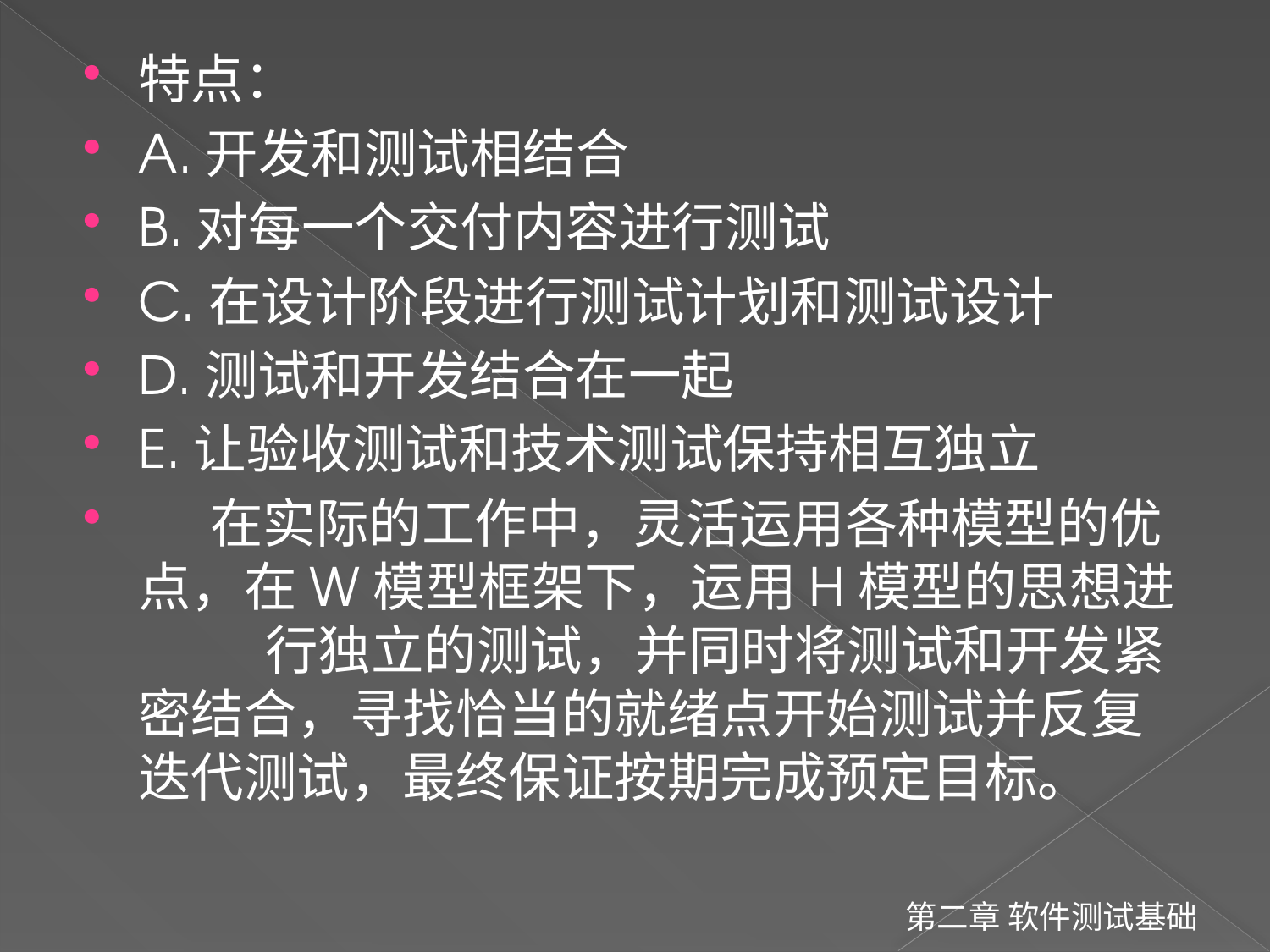

特点：
A.开发和测试相结合
B.对每一个交付内容进行测试
C.在设计阶段进行测试计划和测试设计
D.测试和开发结合在一起
E.让验收测试和技术测试保持相互独立
     在实际的工作中，灵活运用各种模型的优点，在W模型框架下，运用H模型的思想进	行独立的测试，并同时将测试和开发紧密结合，寻找恰当的就绪点开始测试并反复迭代测试，最终保证按期完成预定目标。